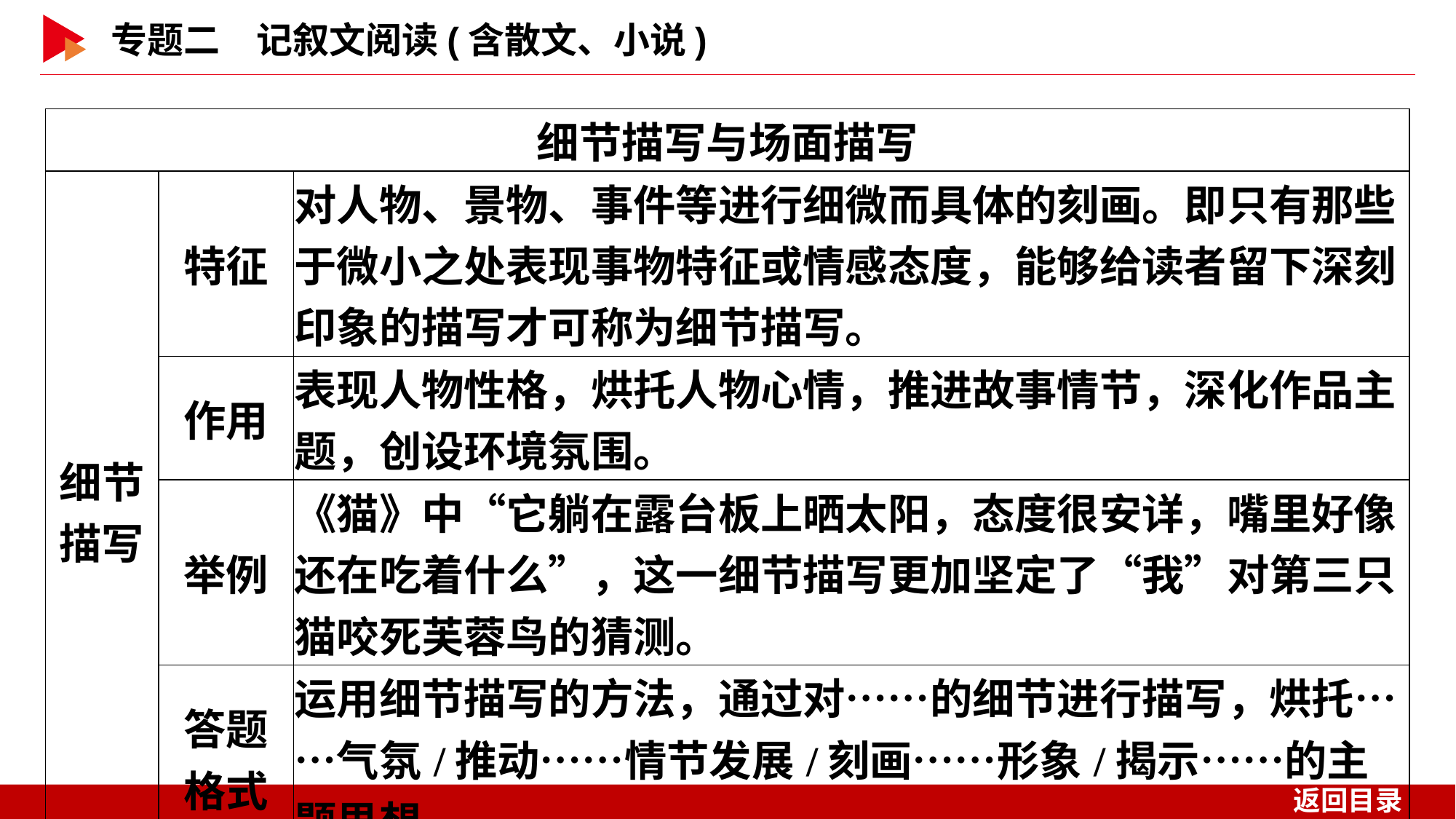

| 细节描写与场面描写 |  |  |
| --- | --- | --- |
| 细节描写 | 特征 | 对人物、景物、事件等进行细微而具体的刻画。即只有那些于微小之处表现事物特征或情感态度，能够给读者留下深刻印象的描写才可称为细节描写。 |
|  | 作用 | 表现人物性格，烘托人物心情，推进故事情节，深化作品主题，创设环境氛围。 |
|  | 举例 | 《猫》中“它躺在露台板上晒太阳，态度很安详，嘴里好像还在吃着什么”，这一细节描写更加坚定了“我”对第三只猫咬死芙蓉鸟的猜测。 |
|  | 答题 格式 | 运用细节描写的方法，通过对……的细节进行描写，烘托……气氛/推动……情节发展/刻画……形象/揭示……的主题思想。 |